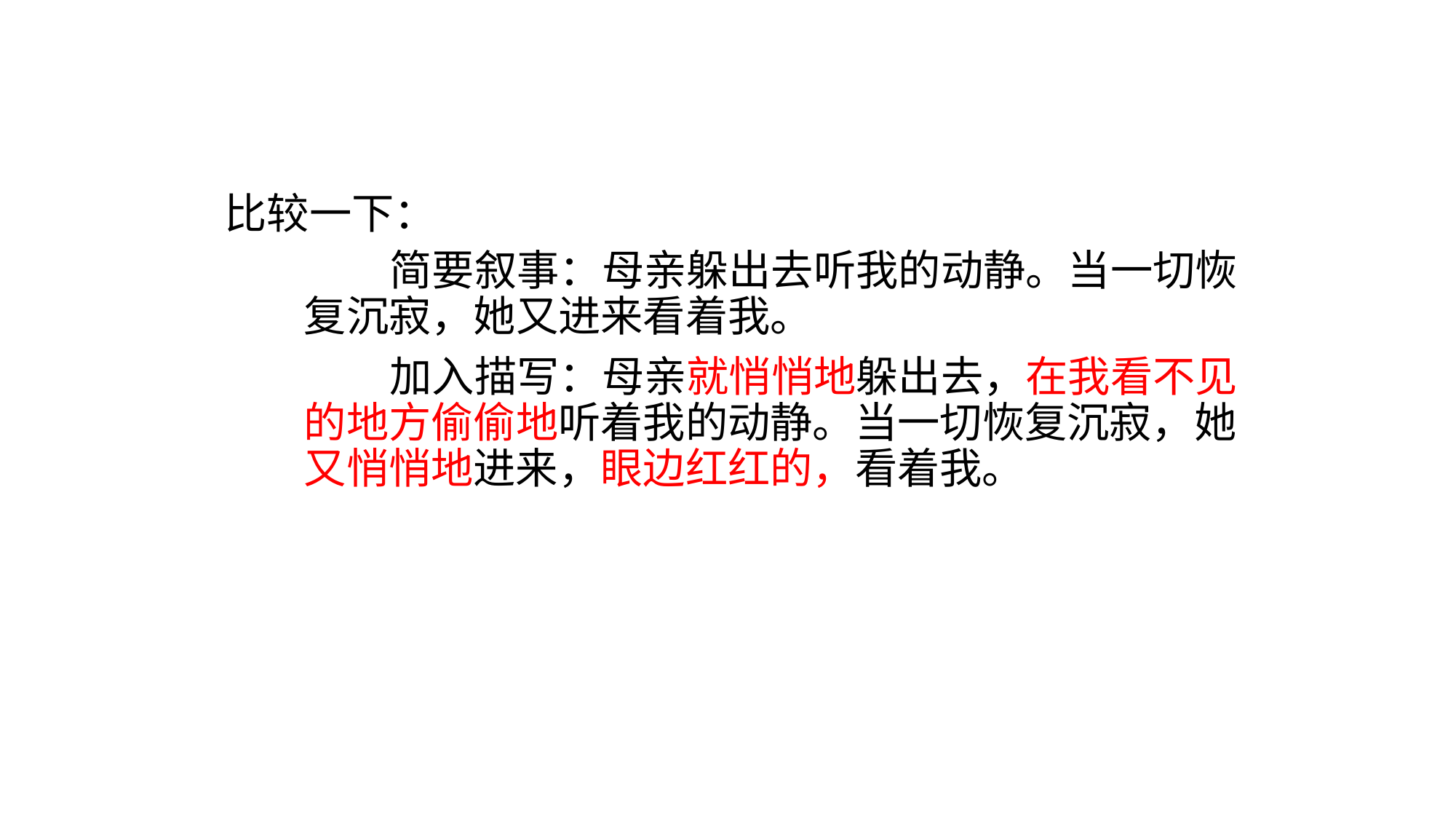

比较一下：
        简要叙事：母亲躲出去听我的动静。当一切恢复沉寂，她又进来看着我。
        加入描写：母亲就悄悄地躲出去，在我看不见的地方偷偷地听着我的动静。当一切恢复沉寂，她又悄悄地进来，眼边红红的，看着我。